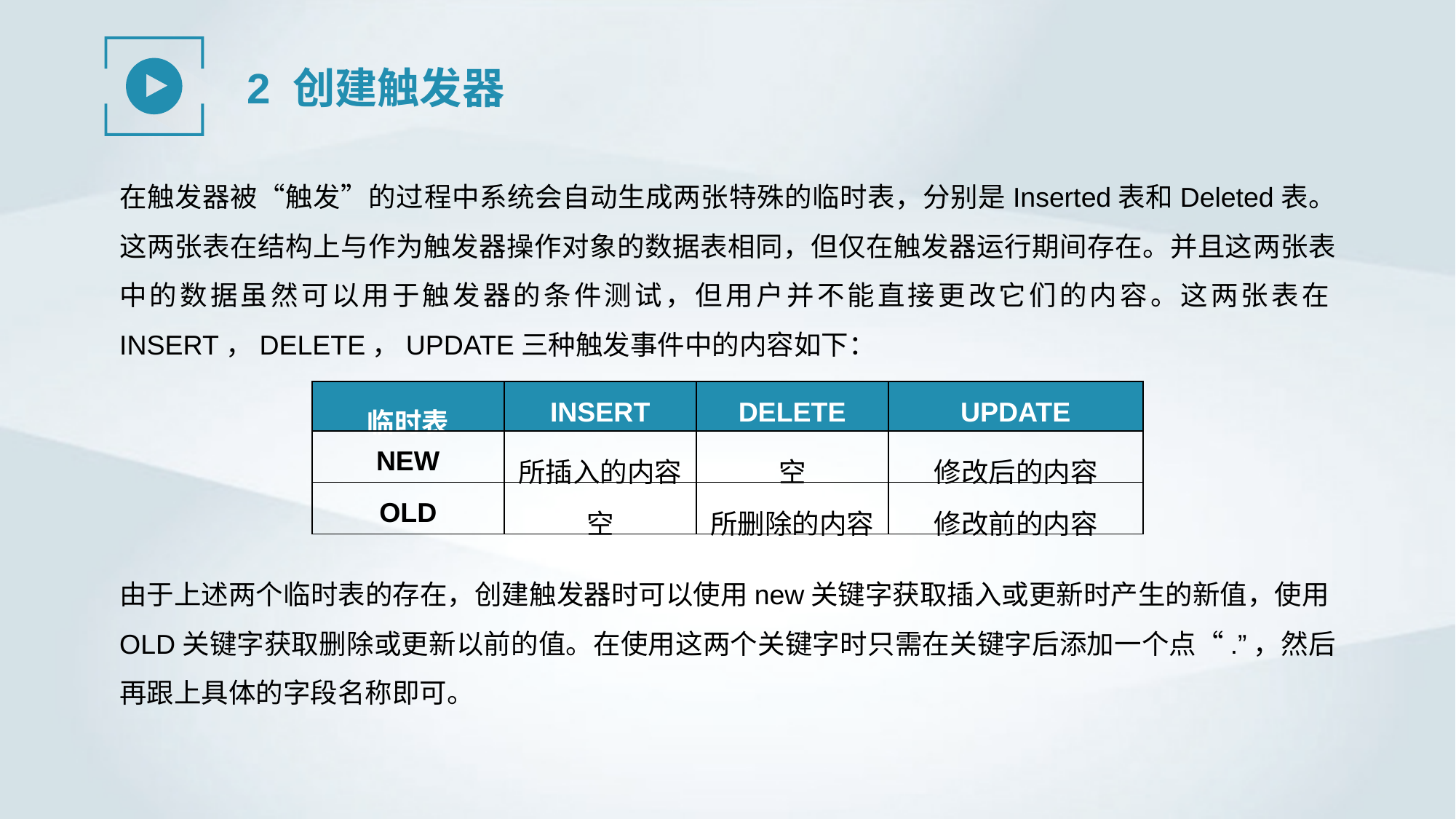

2 创建触发器
在触发器被“触发”的过程中系统会自动生成两张特殊的临时表，分别是Inserted表和Deleted表。这两张表在结构上与作为触发器操作对象的数据表相同，但仅在触发器运行期间存在。并且这两张表中的数据虽然可以用于触发器的条件测试，但用户并不能直接更改它们的内容。这两张表在INSERT，DELETE，UPDATE三种触发事件中的内容如下：
| 临时表 | INSERT | DELETE | UPDATE |
| --- | --- | --- | --- |
| NEW | 所插入的内容 | 空 | 修改后的内容 |
| OLD | 空 | 所删除的内容 | 修改前的内容 |
由于上述两个临时表的存在，创建触发器时可以使用new关键字获取插入或更新时产生的新值，使用OLD关键字获取删除或更新以前的值。在使用这两个关键字时只需在关键字后添加一个点“.”，然后再跟上具体的字段名称即可。